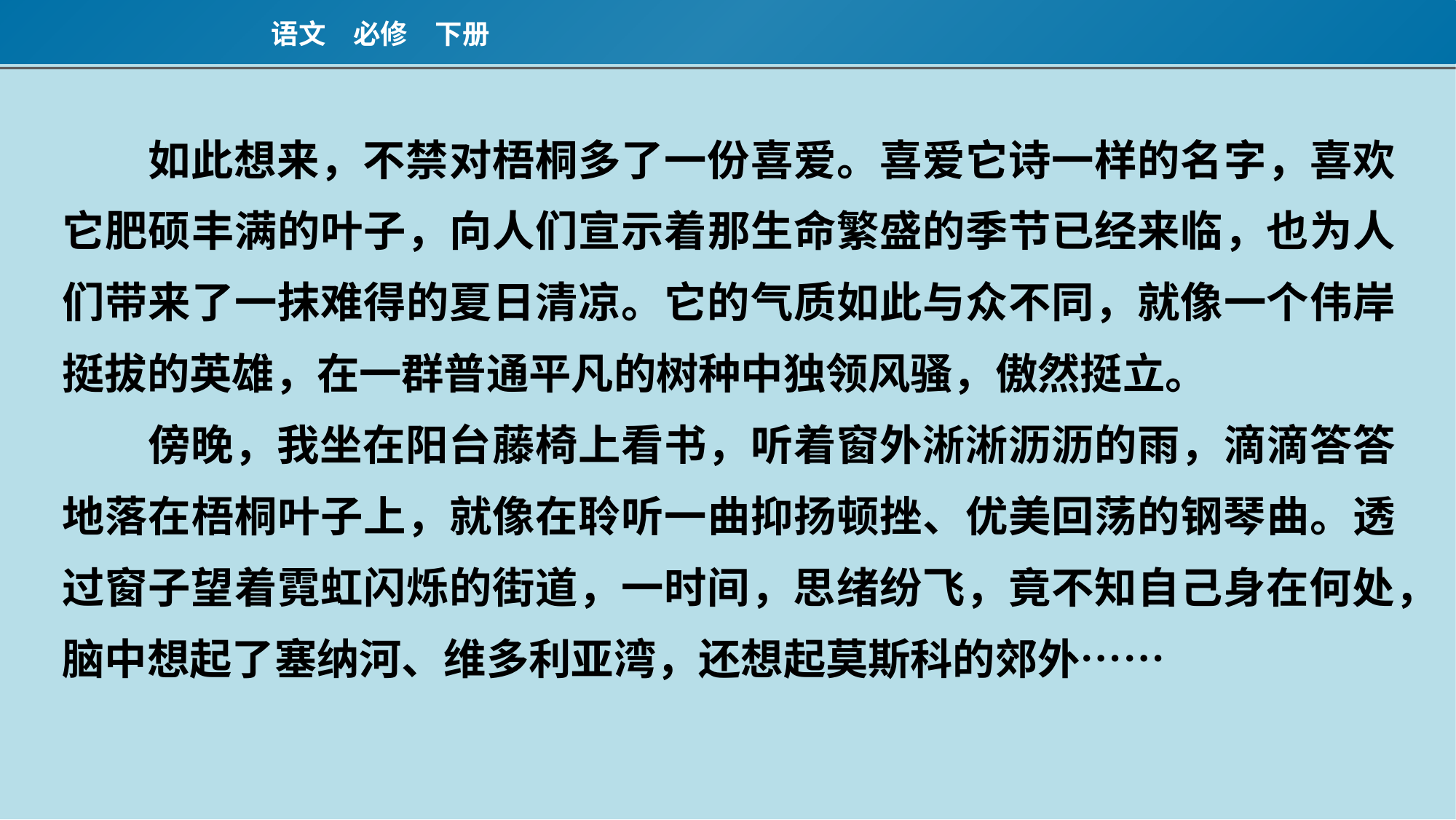

如此想来，不禁对梧桐多了一份喜爱。喜爱它诗一样的名字，喜欢它肥硕丰满的叶子，向人们宣示着那生命繁盛的季节已经来临，也为人们带来了一抹难得的夏日清凉。它的气质如此与众不同，就像一个伟岸挺拔的英雄，在一群普通平凡的树种中独领风骚，傲然挺立。
傍晚，我坐在阳台藤椅上看书，听着窗外淅淅沥沥的雨，滴滴答答地落在梧桐叶子上，就像在聆听一曲抑扬顿挫、优美回荡的钢琴曲。透过窗子望着霓虹闪烁的街道，一时间，思绪纷飞，竟不知自己身在何处，脑中想起了塞纳河、维多利亚湾，还想起莫斯科的郊外……